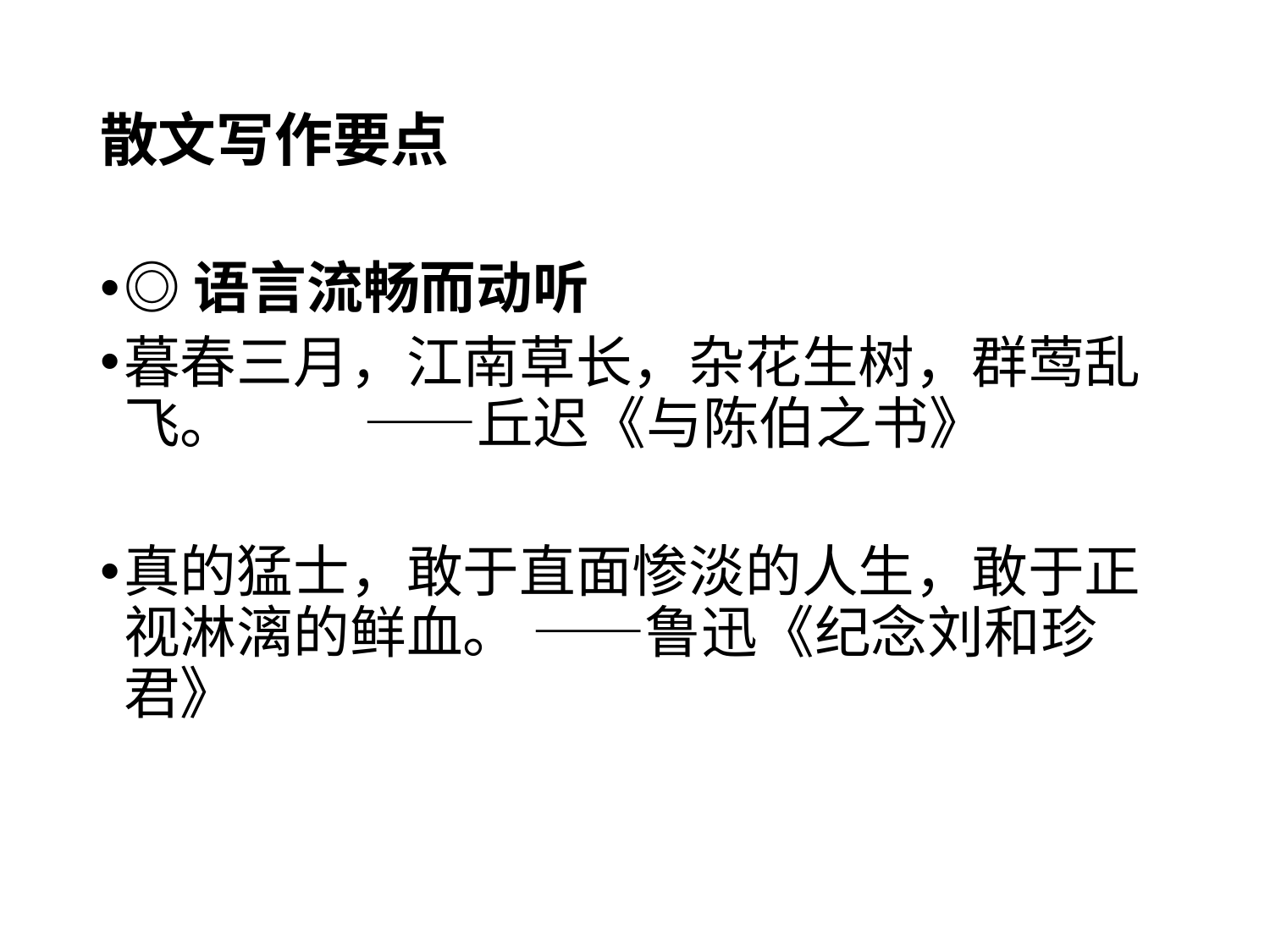

# 散文写作要点
◎语言流畅而动听
暮春三月，江南草长，杂花生树，群莺乱飞。          ——丘迟《与陈伯之书》

真的猛士，敢于直面惨淡的人生，敢于正视淋漓的鲜血。 ——鲁迅《纪念刘和珍君》